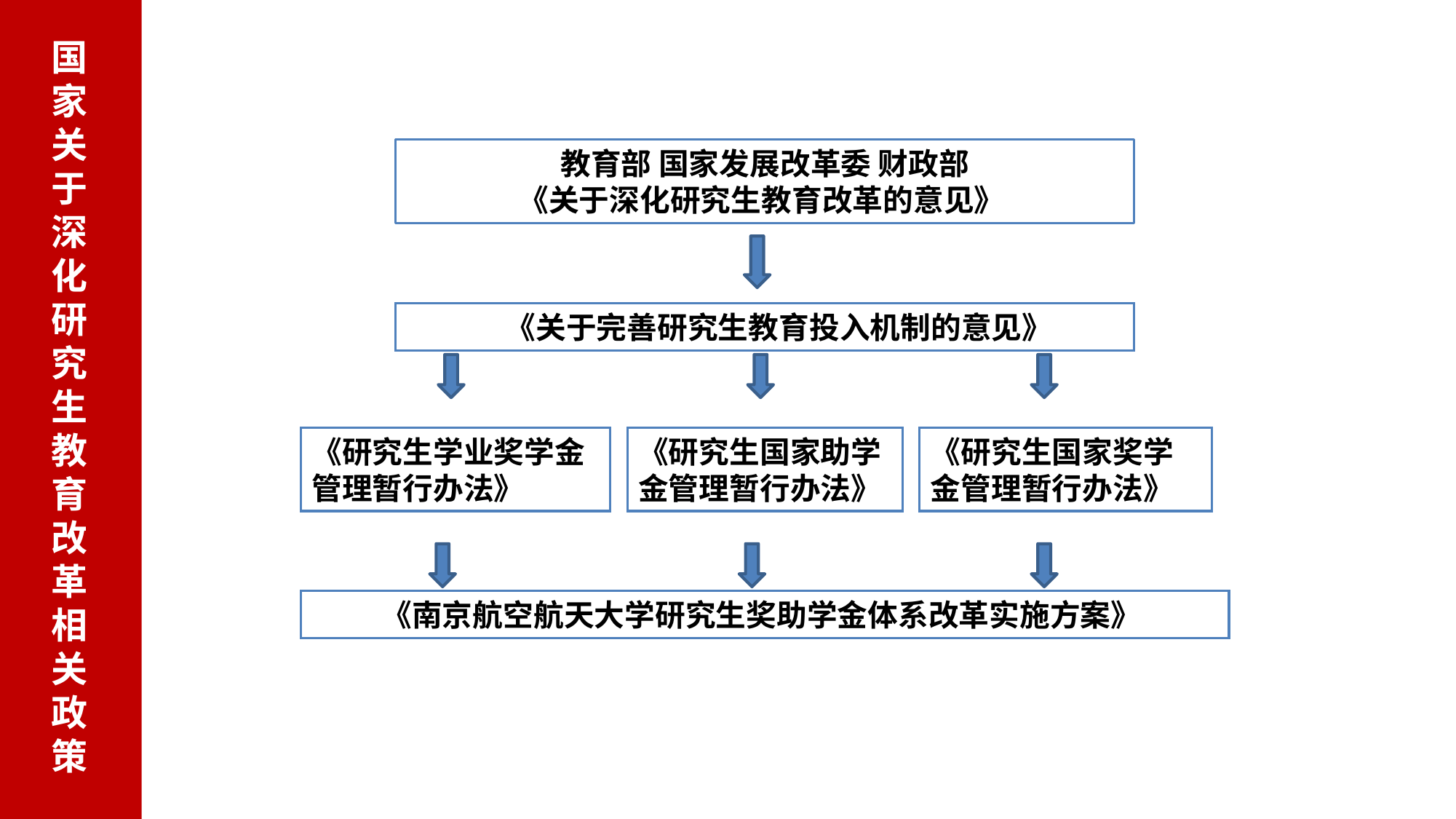

国家关于深化研究生教育改革相关政策
教育部 国家发展改革委 财政部
《关于深化研究生教育改革的意见》

   《关于完善研究生教育投入机制的意见》

《研究生学业奖学金管理暂行办法》
《研究生国家助学金管理暂行办法》
《研究生国家奖学金管理暂行办法》

《南京航空航天大学研究生奖助学金体系改革实施方案》